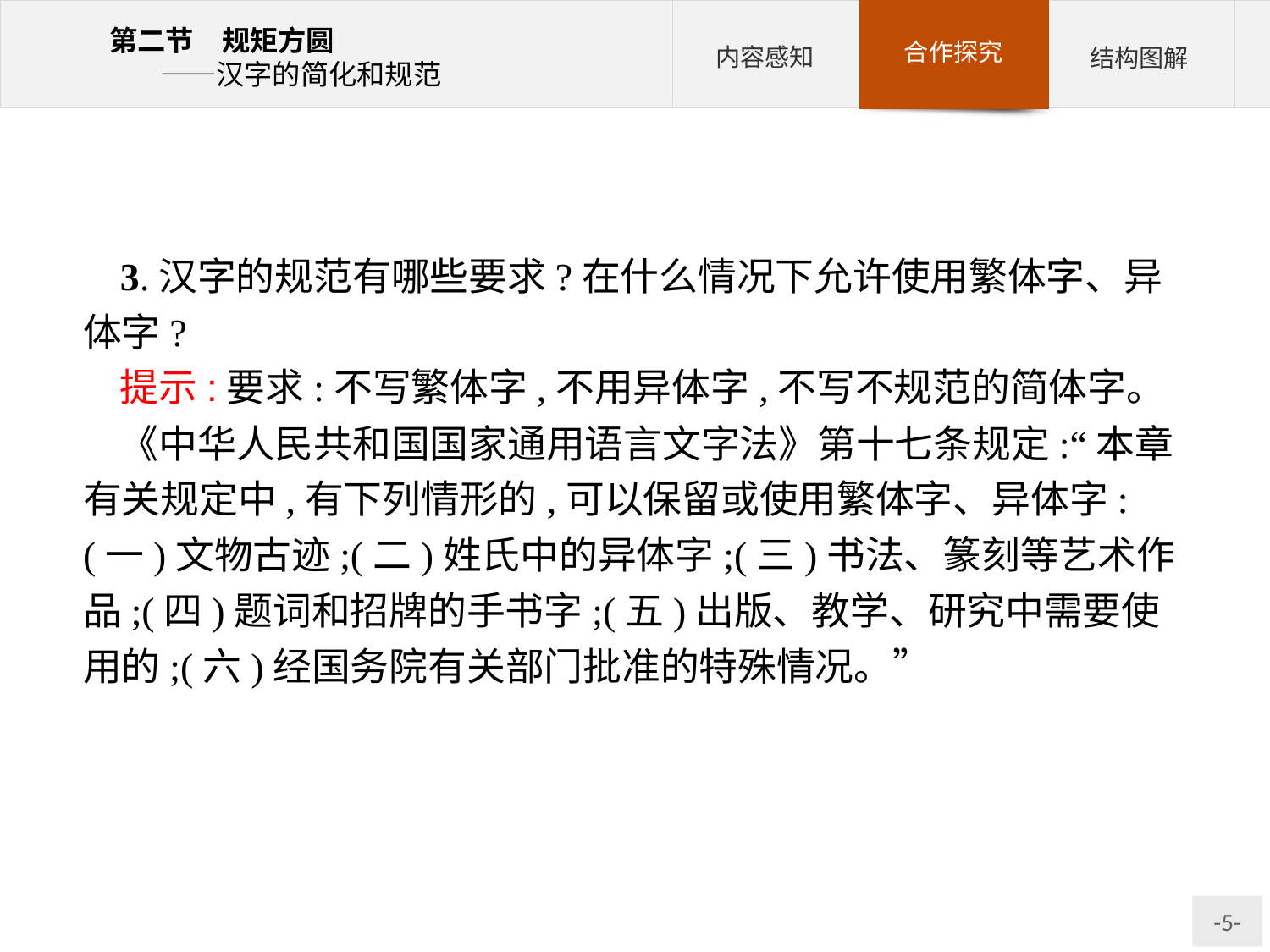

3.汉字的规范有哪些要求?在什么情况下允许使用繁体字、异体字?
提示:要求:不写繁体字,不用异体字,不写不规范的简体字。
《中华人民共和国国家通用语言文字法》第十七条规定:“本章有关规定中,有下列情形的,可以保留或使用繁体字、异体字:(一)文物古迹;(二)姓氏中的异体字;(三)书法、篆刻等艺术作品;(四)题词和招牌的手书字;(五)出版、教学、研究中需要使用的;(六)经国务院有关部门批准的特殊情况。”